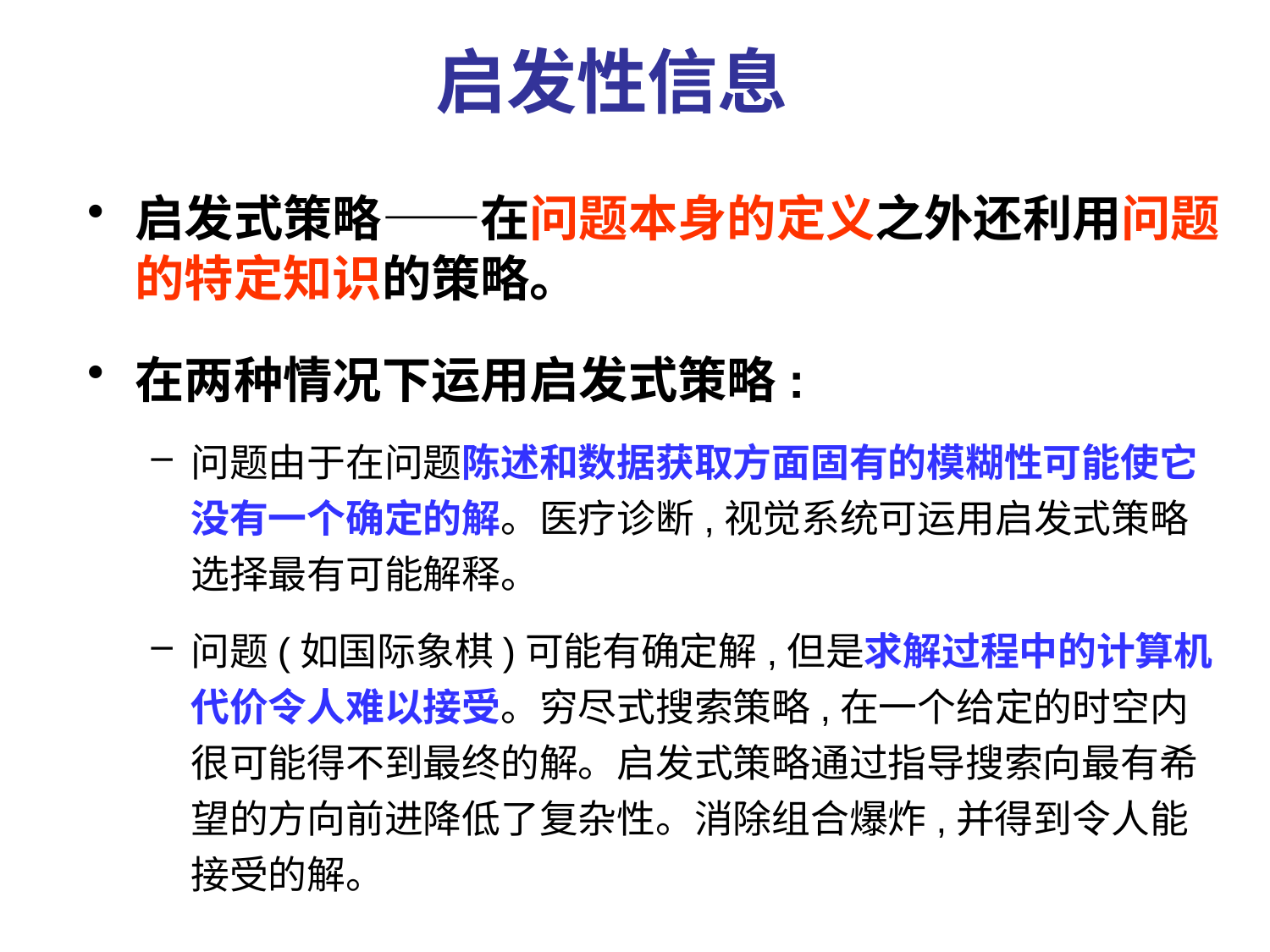

启发性信息
启发式策略——在问题本身的定义之外还利用问题的特定知识的策略。
在两种情况下运用启发式策略:
问题由于在问题陈述和数据获取方面固有的模糊性可能使它没有一个确定的解。医疗诊断,视觉系统可运用启发式策略选择最有可能解释。
问题(如国际象棋)可能有确定解,但是求解过程中的计算机代价令人难以接受。穷尽式搜索策略,在一个给定的时空内很可能得不到最终的解。启发式策略通过指导搜索向最有希望的方向前进降低了复杂性。消除组合爆炸,并得到令人能接受的解。